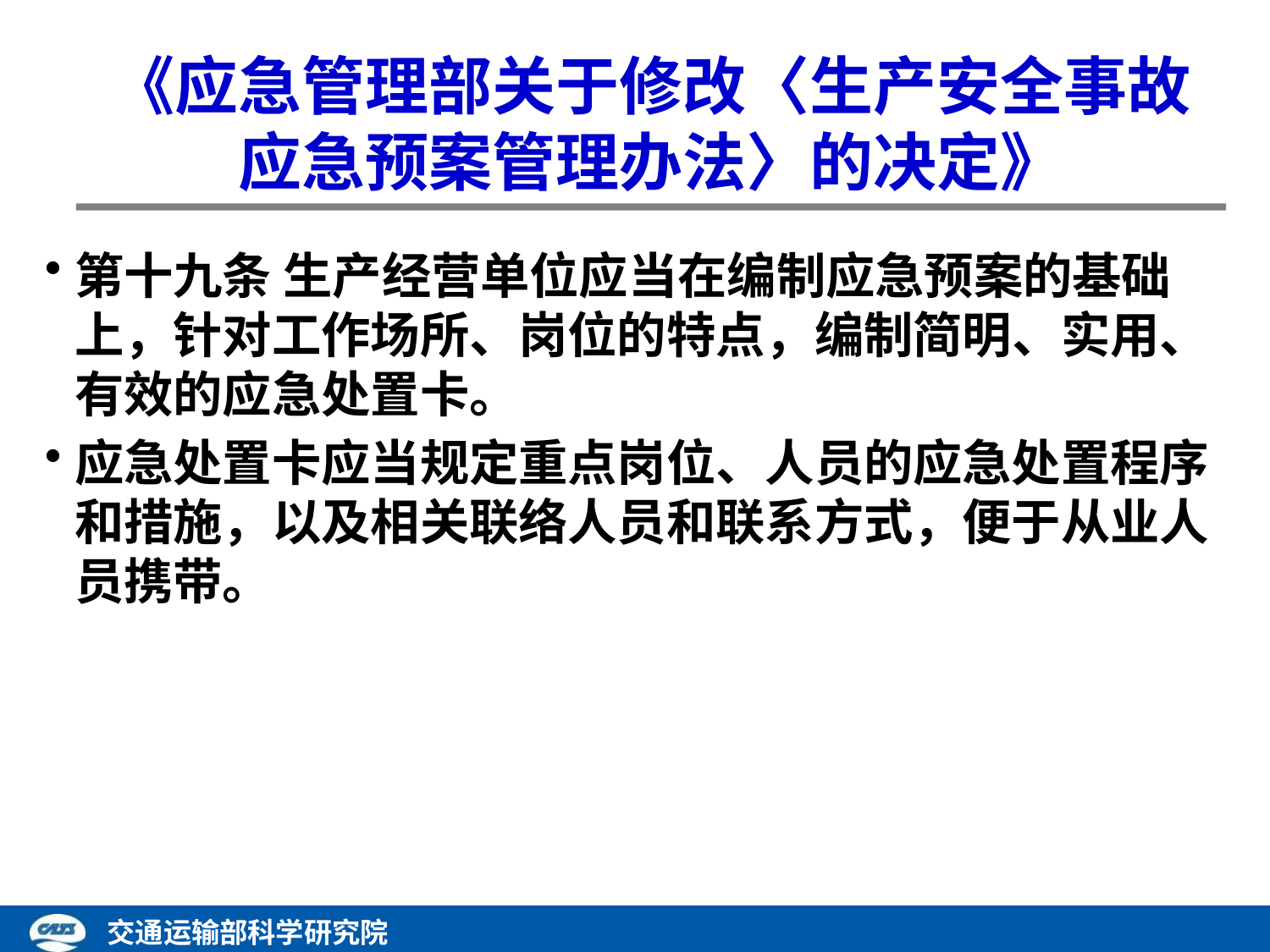

《应急管理部关于修改〈生产安全事故应急预案管理办法〉的决定》

第十九条 生产经营单位应当在编制应急预案的基础上，针对工作场所、岗位的特点，编制简明、实用、有效的应急处置卡。
应急处置卡应当规定重点岗位、人员的应急处置程序和措施，以及相关联络人员和联系方式，便于从业人员携带。